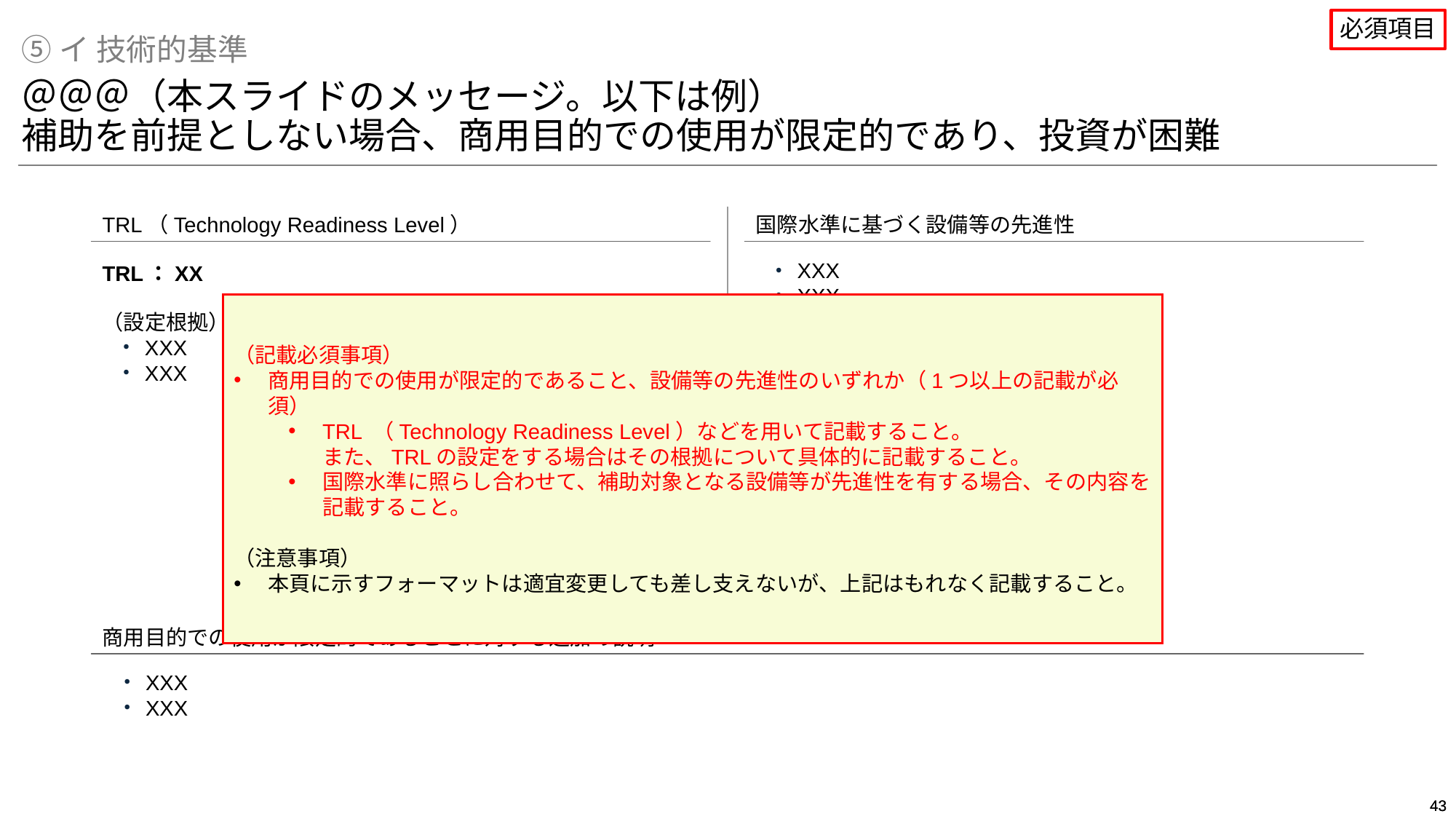

必須項目
⑤イ 技術的基準
＠＠＠（本スライドのメッセージ。以下は例）
補助を前提としない場合、商用目的での使用が限定的であり、投資が困難
TRL（Technology Readiness Level）
国際水準に基づく設備等の先進性
TRL：XX
XXX
XXX
（記載必須事項）
商用目的での使用が限定的であること、設備等の先進性のいずれか（1つ以上の記載が必須）
TRL （Technology Readiness Level）などを用いて記載すること。
また、TRLの設定をする場合はその根拠について具体的に記載すること。
国際水準に照らし合わせて、補助対象となる設備等が先進性を有する場合、その内容を記載すること。

（注意事項）
本頁に示すフォーマットは適宜変更しても差し支えないが、上記はもれなく記載すること。
（設定根拠）
XXX
XXX
商用目的での使用が限定的であることに対する追加の説明
XXX
XXX